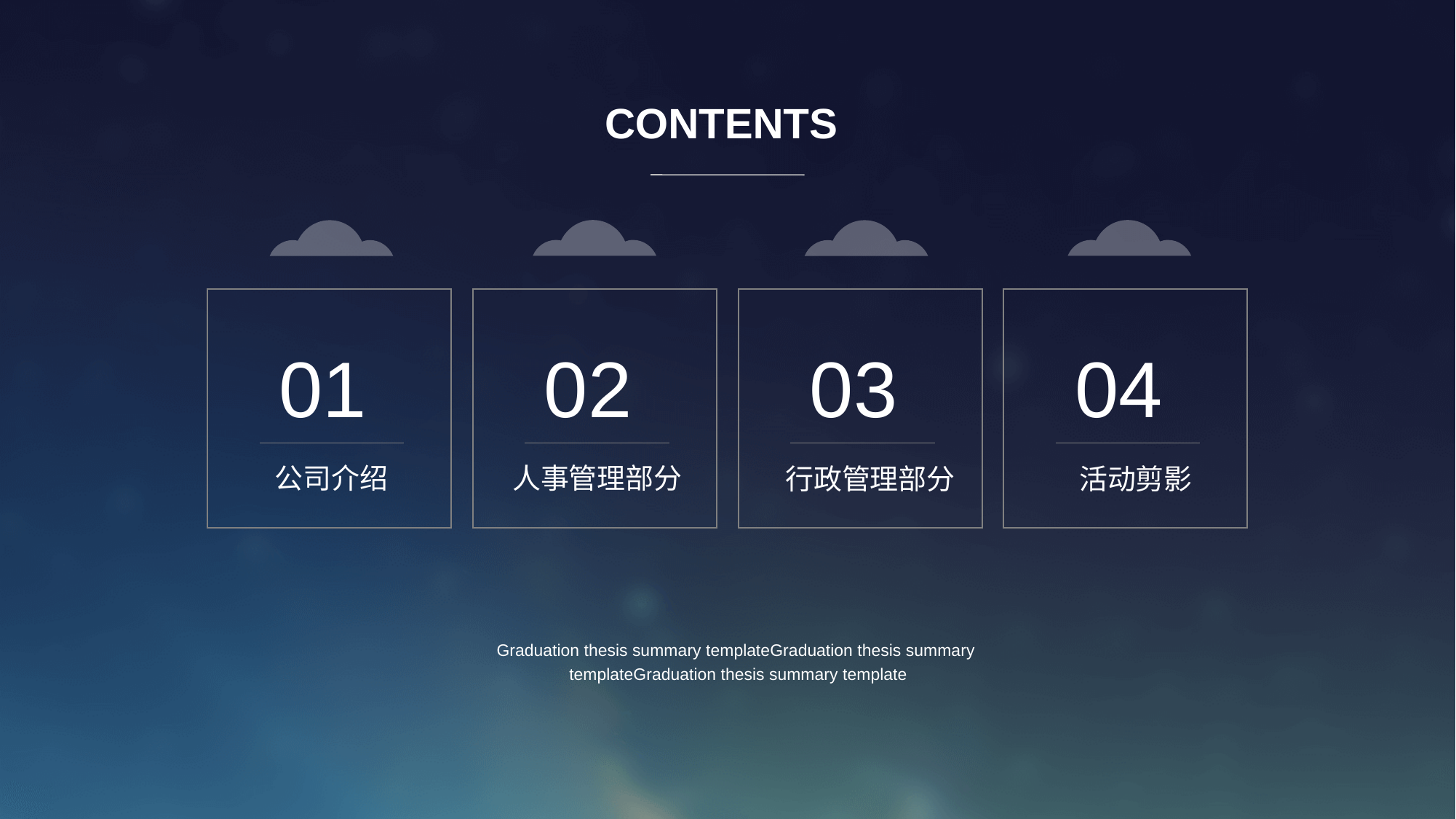

CONTENTS

01

02

03

04
人事管理部分
公司介绍
行政管理部分
活动剪影
Graduation thesis summary templateGraduation thesis summary
templateGraduation thesis summary template